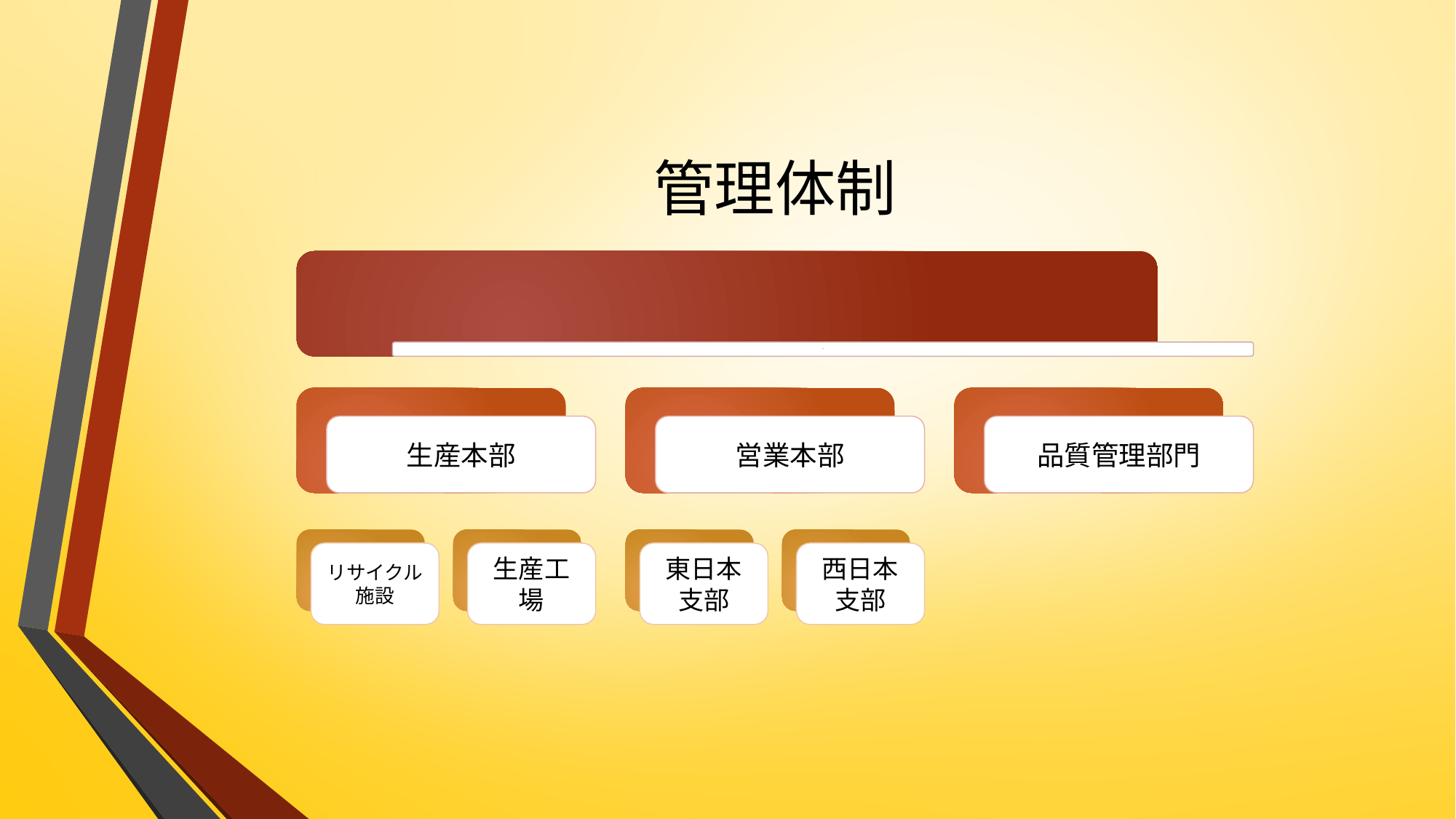

# 管理体制
本社
生産本部
リサイクル
施設
生産工場
営業本部
東日本支部
西日本支部
品質管理部門